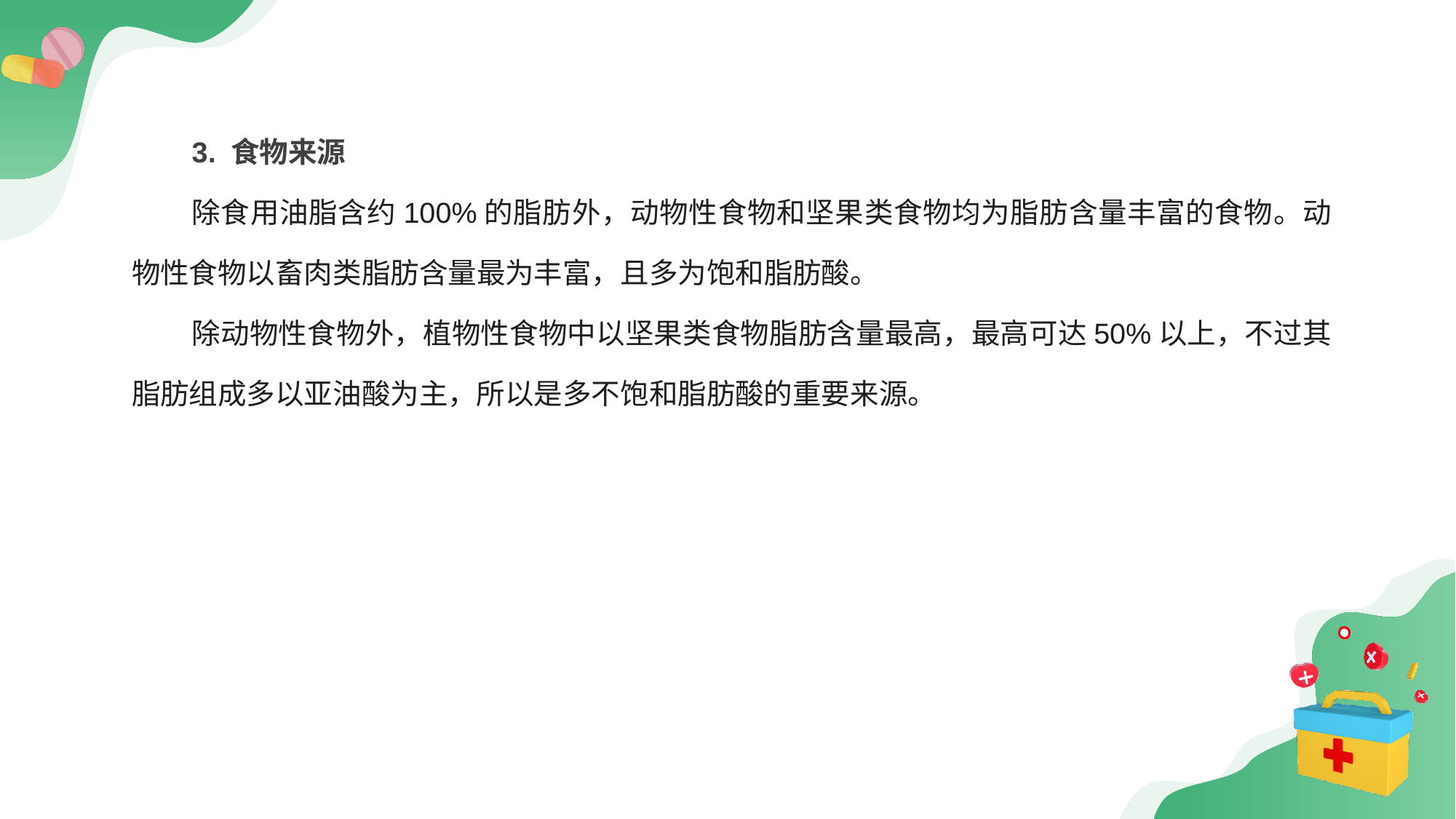

3. 食物来源
除食用油脂含约100%的脂肪外，动物性食物和坚果类食物均为脂肪含量丰富的食物。动物性食物以畜肉类脂肪含量最为丰富，且多为饱和脂肪酸。
除动物性食物外，植物性食物中以坚果类食物脂肪含量最高，最高可达50%以上，不过其脂肪组成多以亚油酸为主，所以是多不饱和脂肪酸的重要来源。